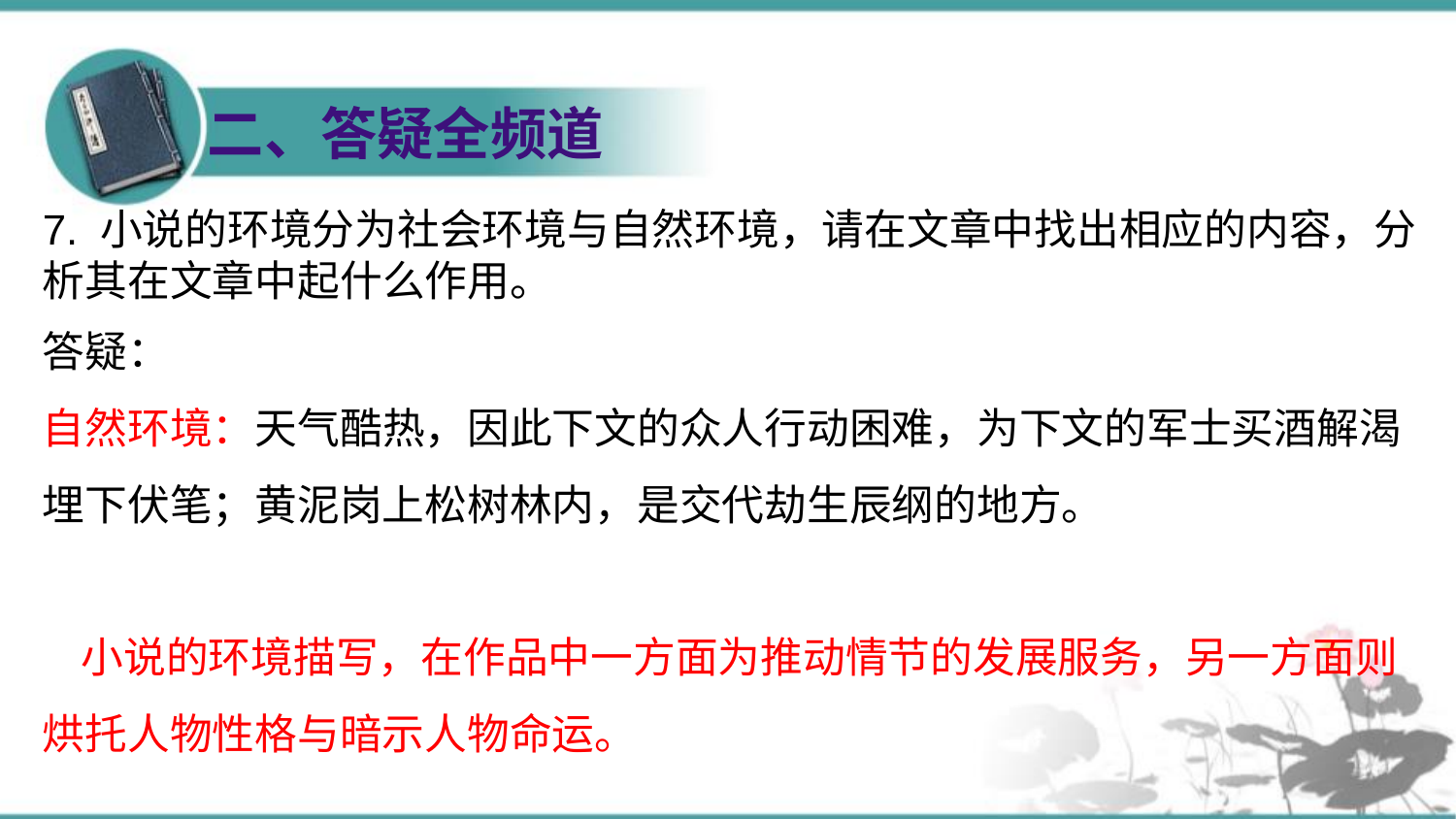

二、答疑全频道
7. 小说的环境分为社会环境与自然环境，请在文章中找出相应的内容，分析其在文章中起什么作用。
答疑：
自然环境：天气酷热，因此下文的众人行动困难，为下文的军士买酒解渴埋下伏笔；黄泥岗上松树林内，是交代劫生辰纲的地方。

   小说的环境描写，在作品中一方面为推动情节的发展服务，另一方面则烘托人物性格与暗示人物命运。